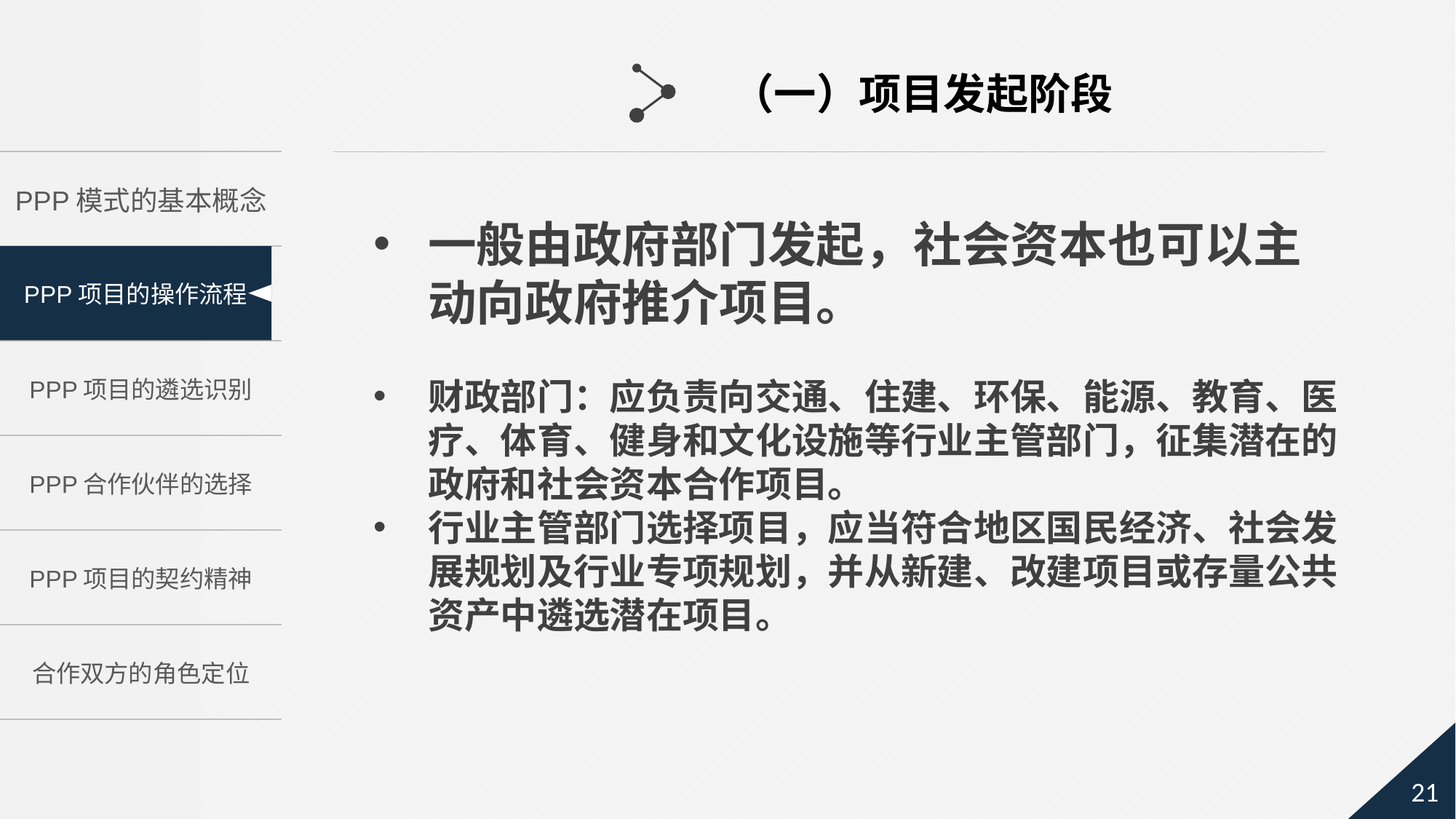

（一）项目发起阶段
一般由政府部门发起，社会资本也可以主动向政府推介项目。

财政部门：应负责向交通、住建、环保、能源、教育、医疗、体育、健身和文化设施等行业主管部门，征集潜在的政府和社会资本合作项目。
行业主管部门选择项目，应当符合地区国民经济、社会发展规划及行业专项规划，并从新建、改建项目或存量公共资产中遴选潜在项目。